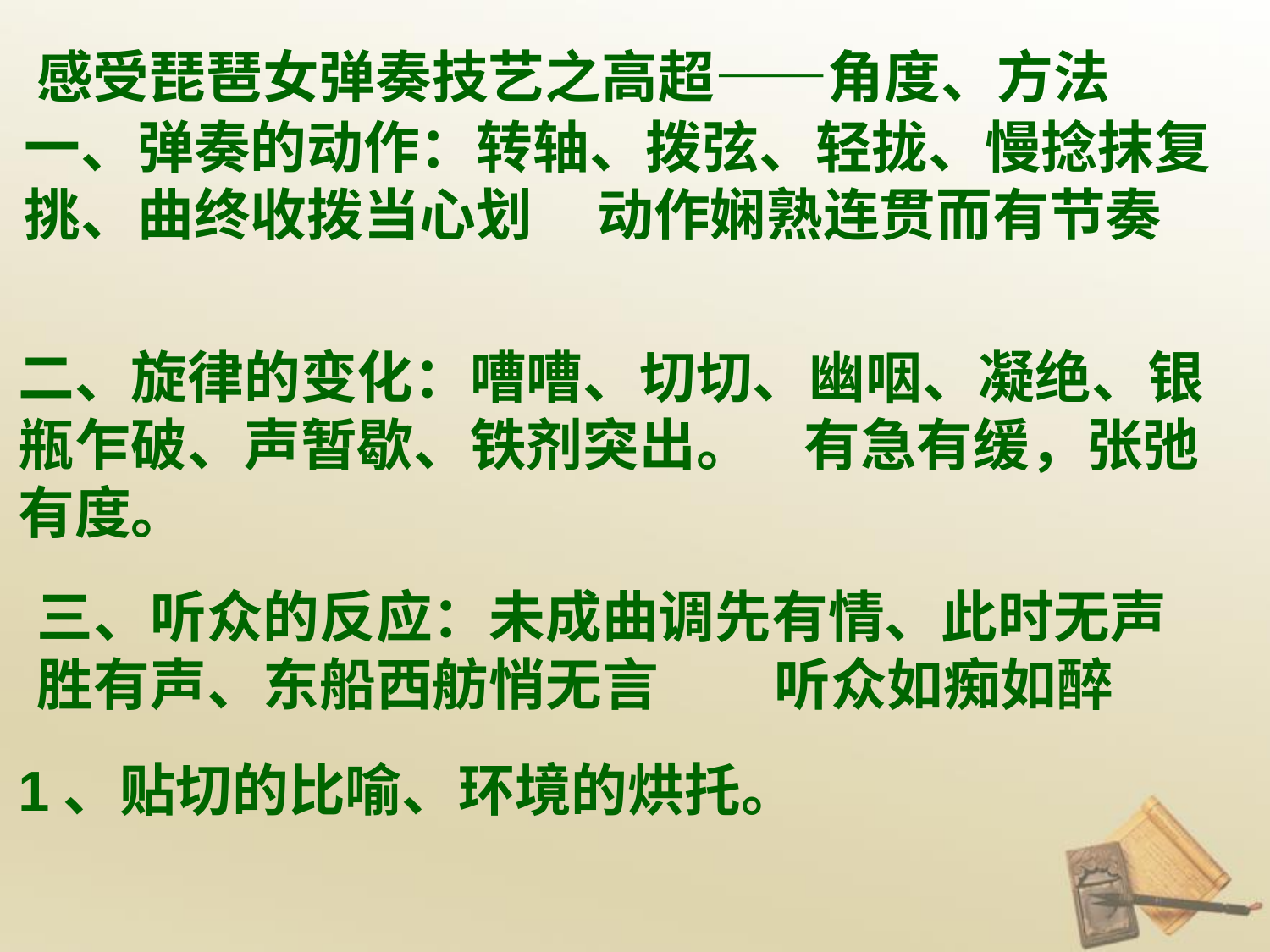

感受琵琶女弹奏技艺之高超——角度、方法
一、弹奏的动作：转轴、拨弦、轻拢、慢捻抹复挑、曲终收拨当心划     动作娴熟连贯而有节奏
二、旋律的变化：嘈嘈、切切、幽咽、凝绝、银瓶乍破、声暂歇、铁剂突出。    有急有缓，张弛有度。
三、听众的反应：未成曲调先有情、此时无声胜有声、东船西舫悄无言         听众如痴如醉
1、贴切的比喻、环境的烘托。